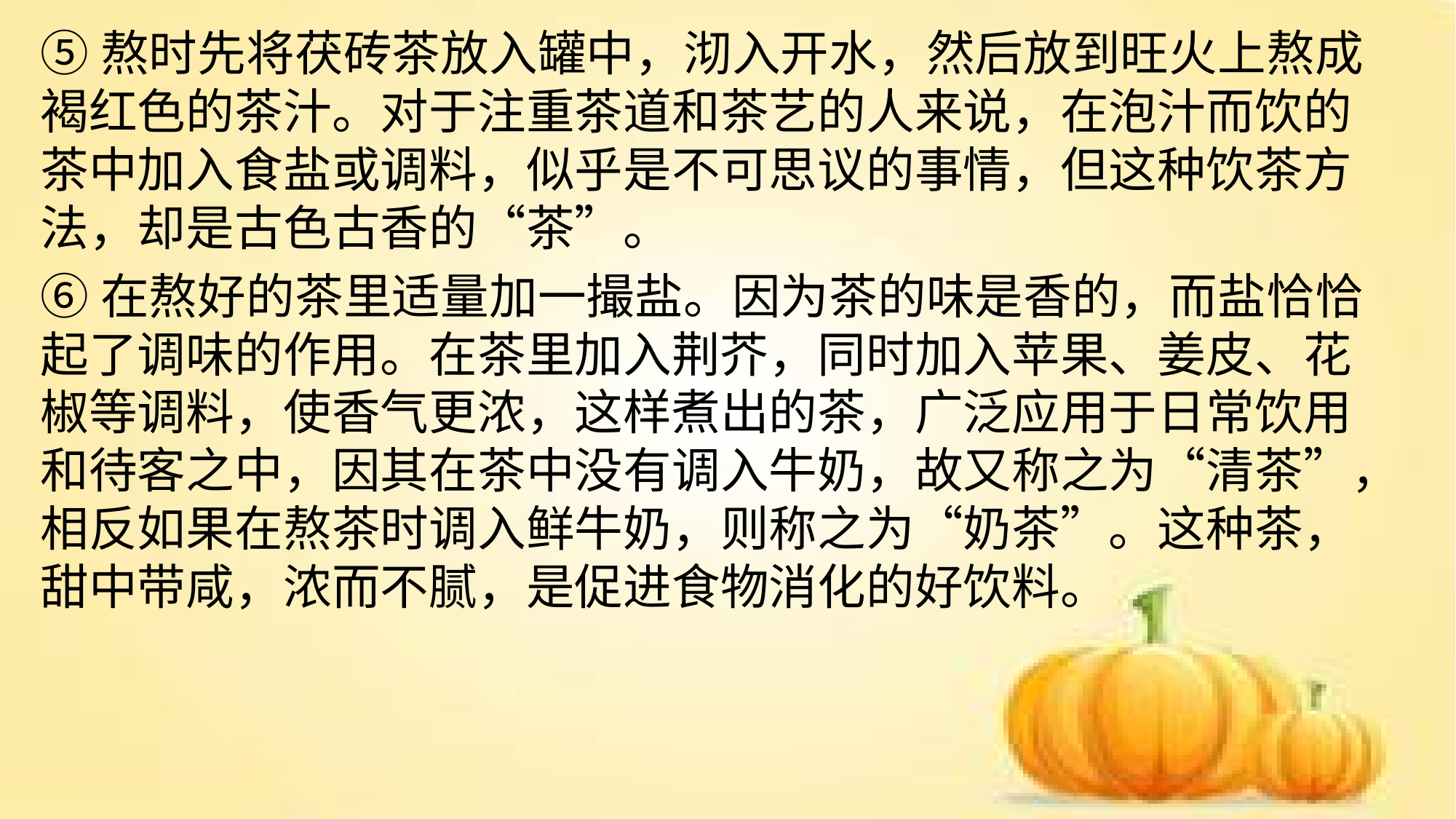

⑤熬时先将茯砖茶放入罐中，沏入开水，然后放到旺火上熬成褐红色的茶汁。对于注重茶道和茶艺的人来说，在泡汁而饮的茶中加入食盐或调料，似乎是不可思议的事情，但这种饮茶方法，却是古色古香的“茶”。
⑥在熬好的茶里适量加一撮盐。因为茶的味是香的，而盐恰恰起了调味的作用。在茶里加入荆芥，同时加入苹果、姜皮、花椒等调料，使香气更浓，这样煮出的茶，广泛应用于日常饮用和待客之中，因其在茶中没有调入牛奶，故又称之为“清茶”，相反如果在熬茶时调入鲜牛奶，则称之为“奶茶”。这种茶，甜中带咸，浓而不腻，是促进食物消化的好饮料。